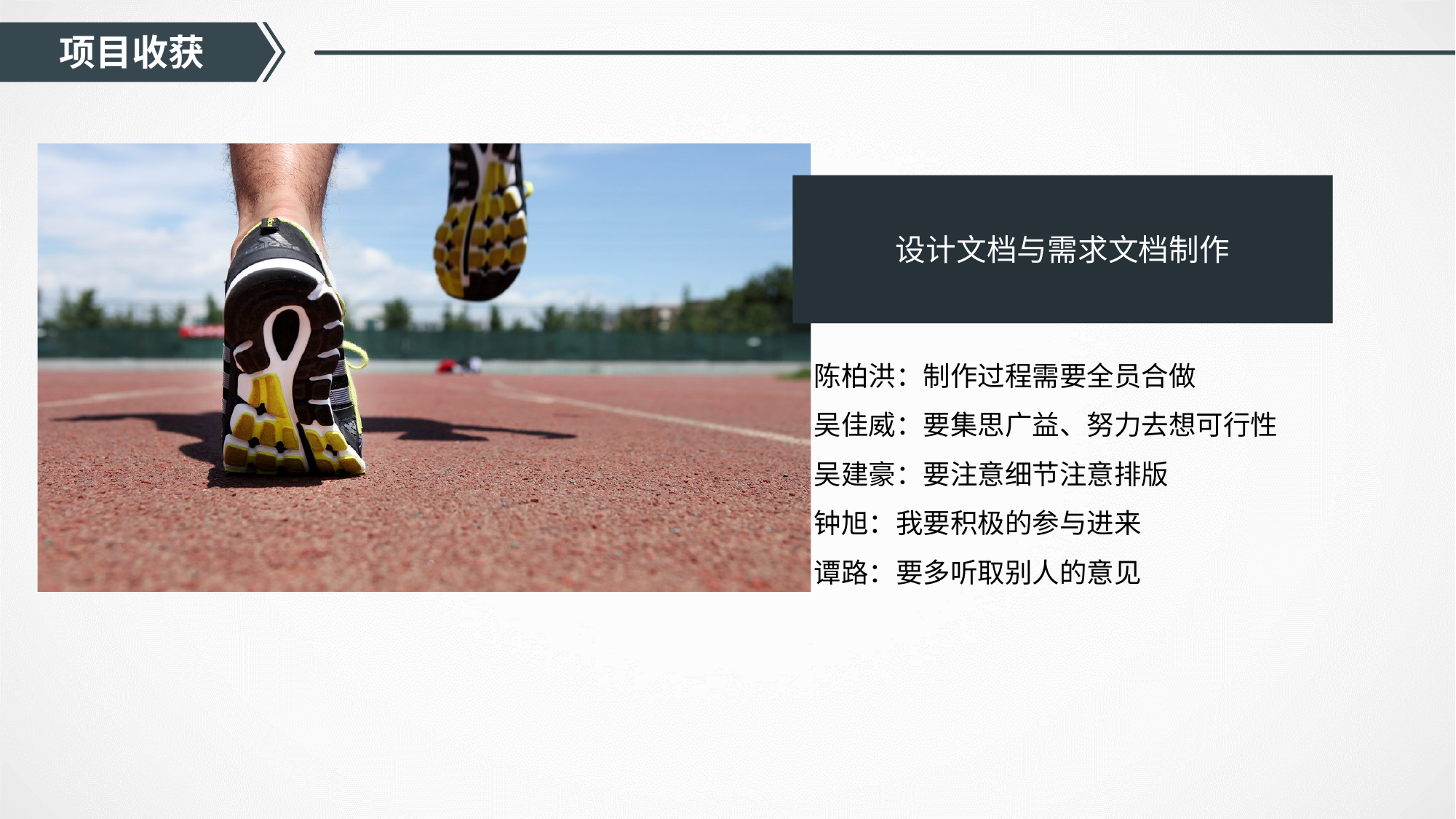

项目收获

设计文档与需求文档制作

陈柏洪：制作过程需要全员合做
吴佳威：要集思广益、努力去想可行性
吴建豪：要注意细节注意排版
钟旭：我要积极的参与进来
谭路：要多听取别人的意见